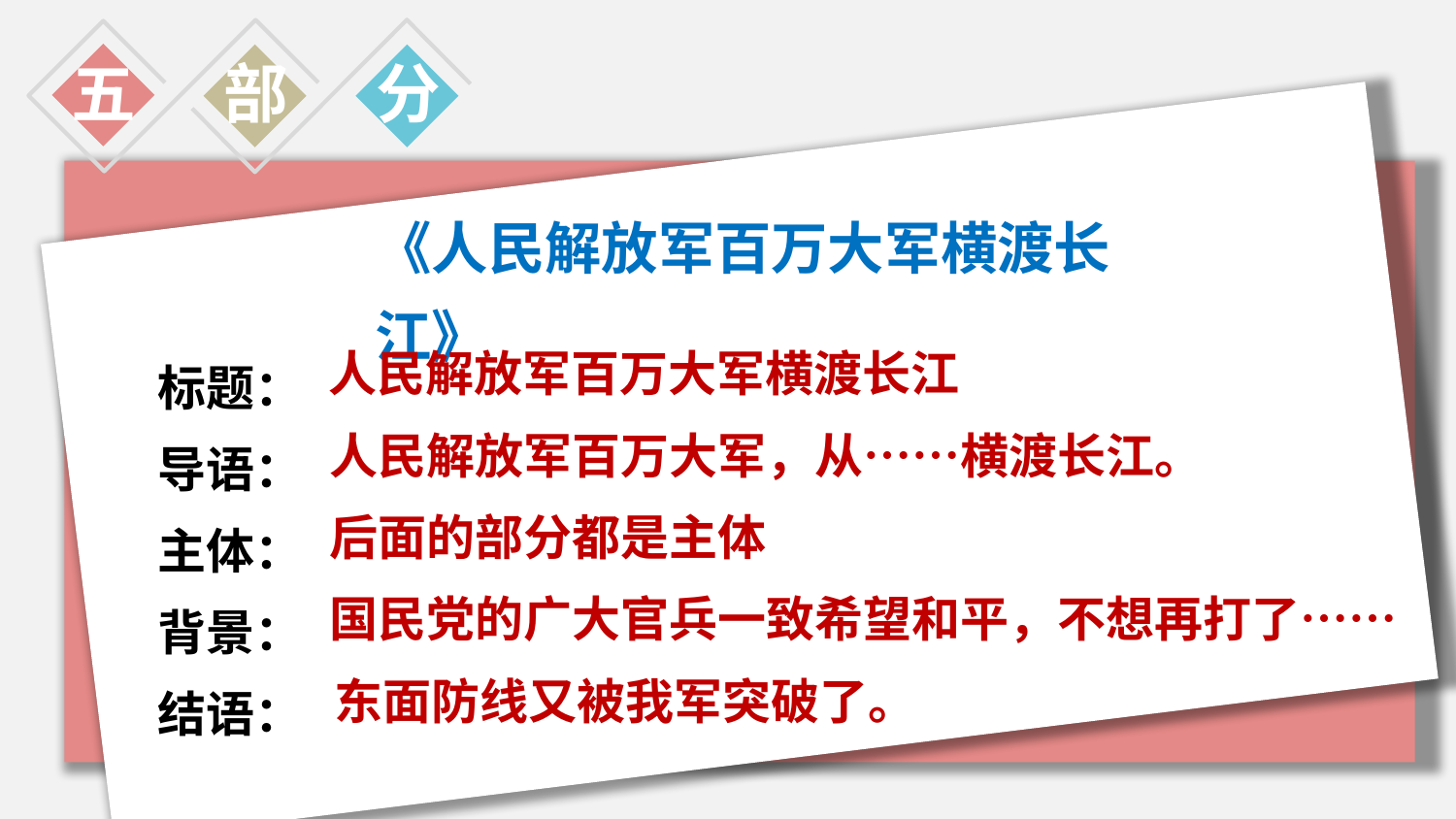

五
部
分
《人民解放军百万大军横渡长江》
标题：
导语：
主体：
背景：
结语：

人民解放军百万大军横渡长江
人民解放军百万大军，从……横渡长江。
后面的部分都是主体
国民党的广大官兵一致希望和平，不想再打了……
东面防线又被我军突破了。